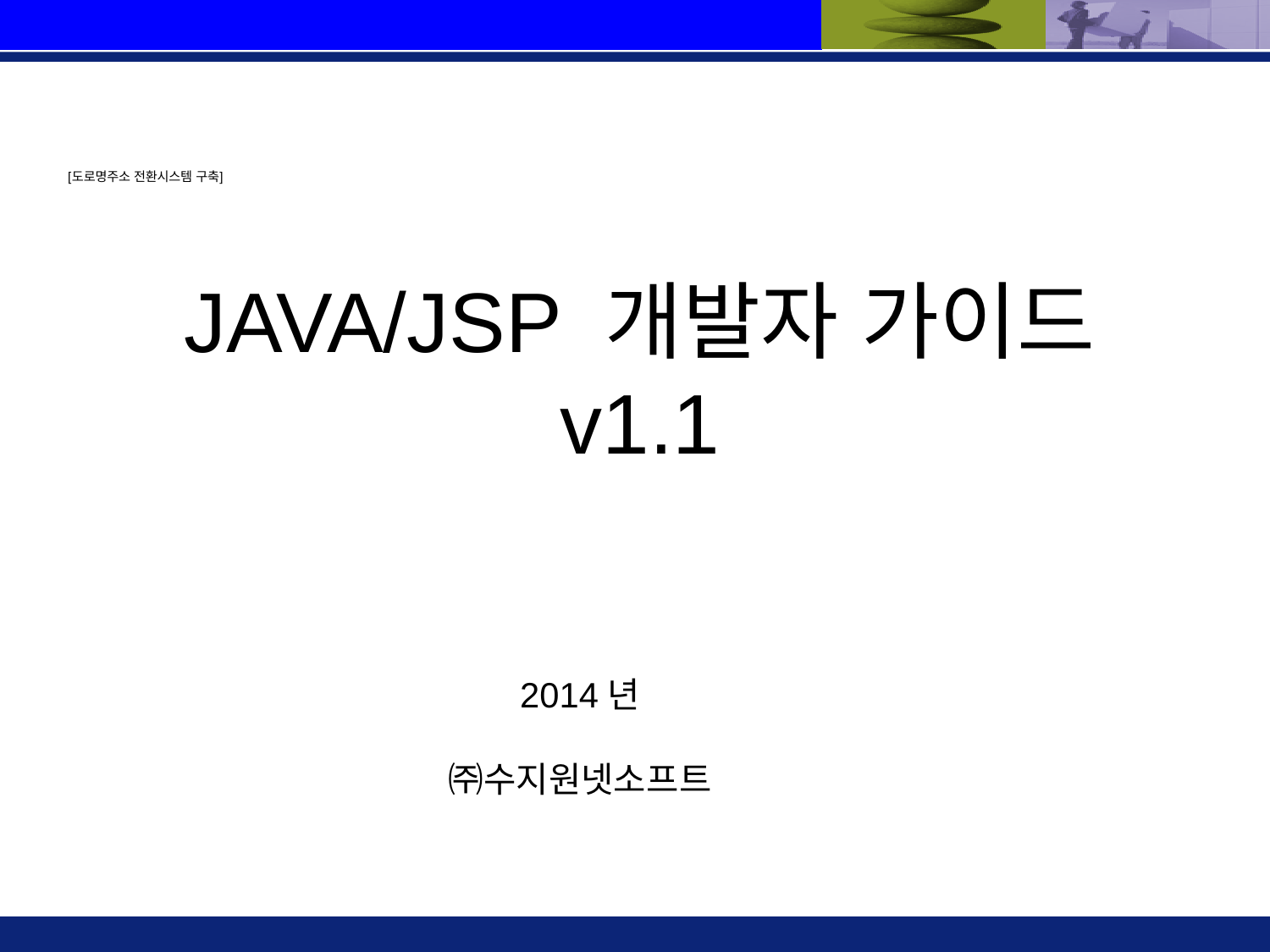

# [도로명주소 전환시스템 구축]
JAVA/JSP 개발자 가이드 v1.1
2014년

㈜수지원넷소프트